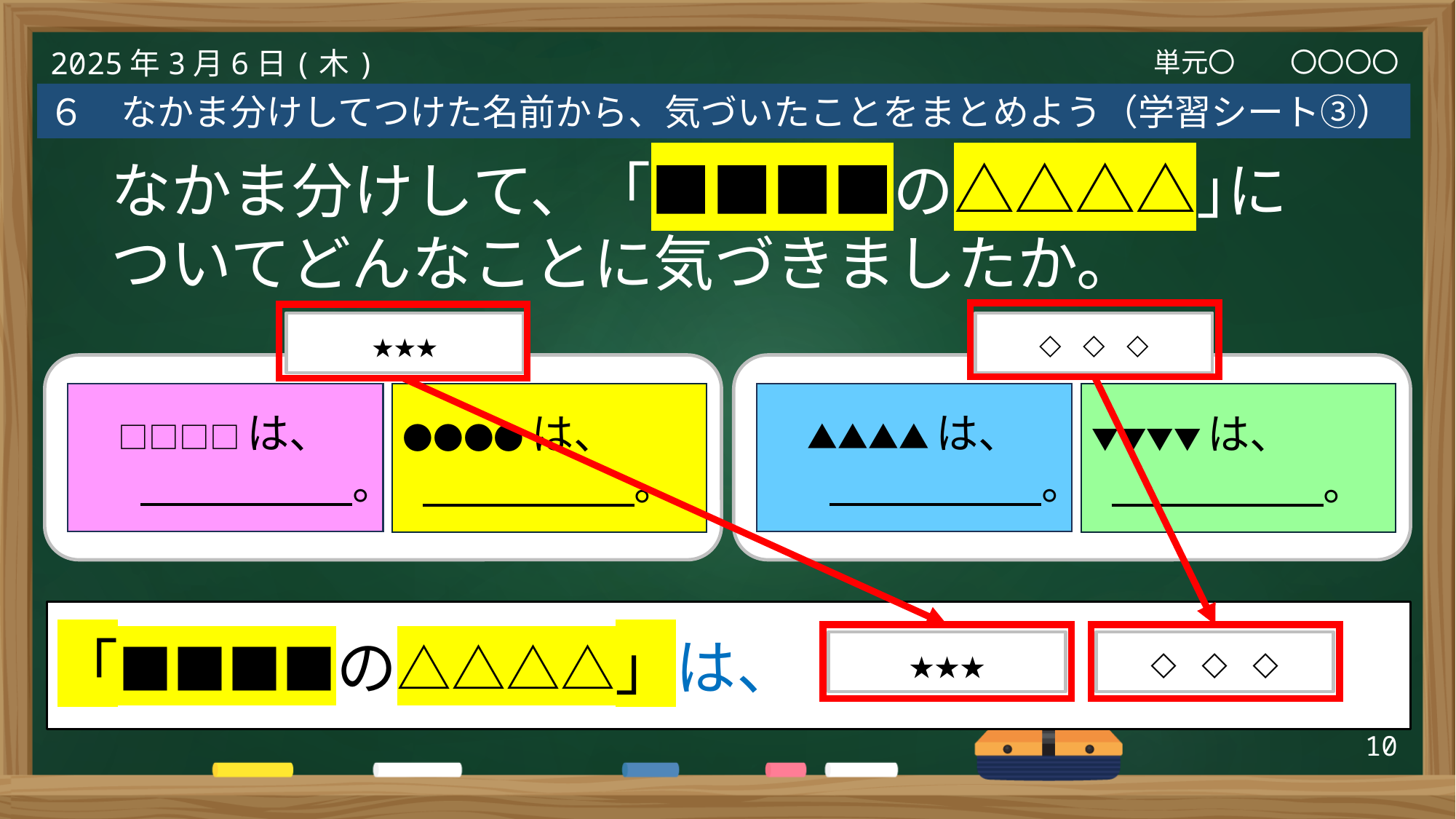

単元〇　　〇〇〇〇
2025年3月6日(木)
６　なかま分けしてつけた名前から、気づいたことをまとめよう（学習シート③）
なかま分けして、「■■■■の△△△△｣についてどんなことに気づきましたか。

★★★

□□□□は、
　　　　　　。
●●●●は、
 　　　　　。
◇◇◇

▲▲▲▲は、
　　　　　　。
▼▼▼▼は、
 　　　　　。
「■■■■の△△△△」は、

★★★
◇◇◇
10